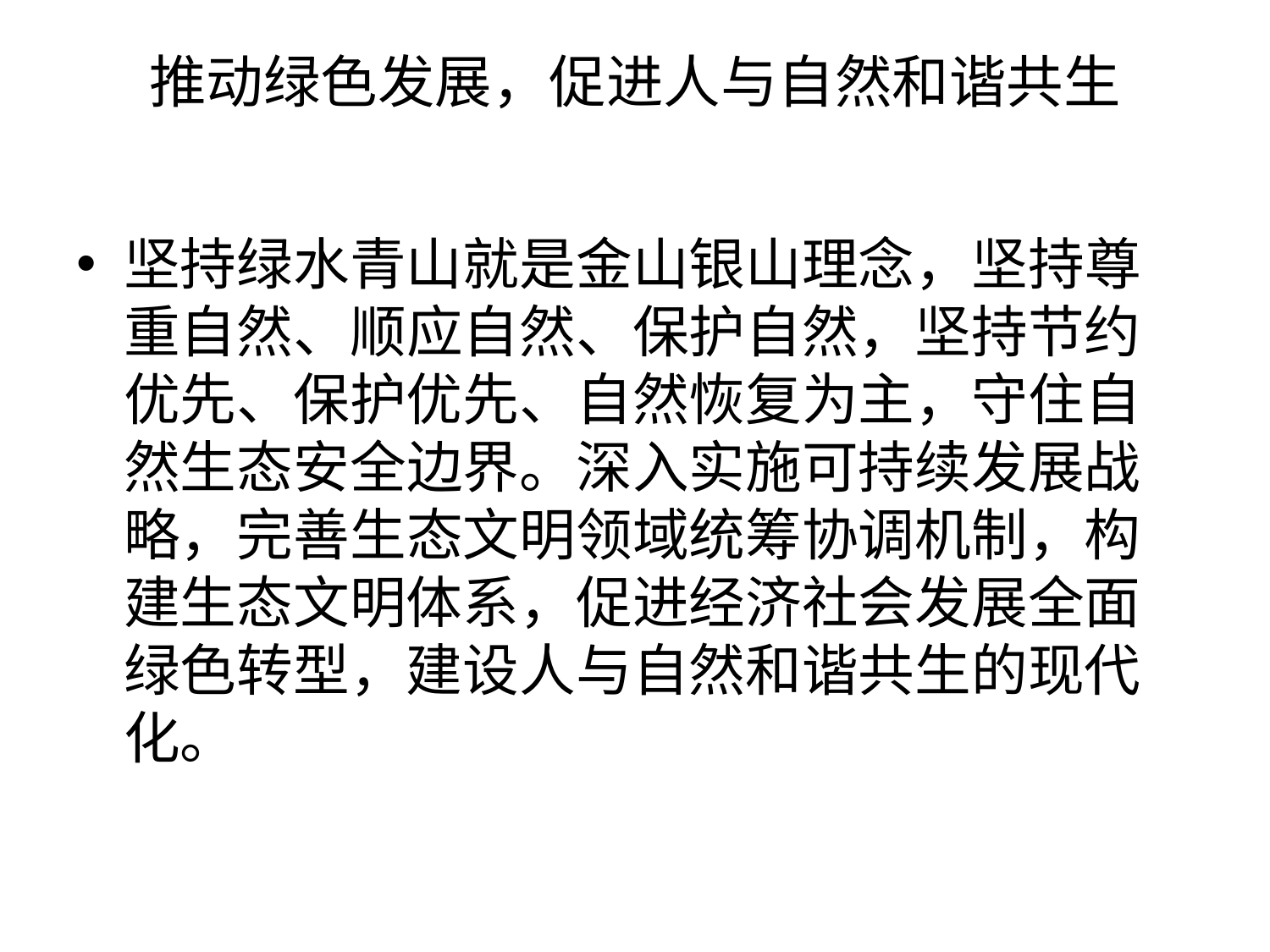

# 推动绿色发展，促进人与自然和谐共生
坚持绿水青山就是金山银山理念，坚持尊重自然、顺应自然、保护自然，坚持节约优先、保护优先、自然恢复为主，守住自然生态安全边界。深入实施可持续发展战略，完善生态文明领域统筹协调机制，构建生态文明体系，促进经济社会发展全面绿色转型，建设人与自然和谐共生的现代化。